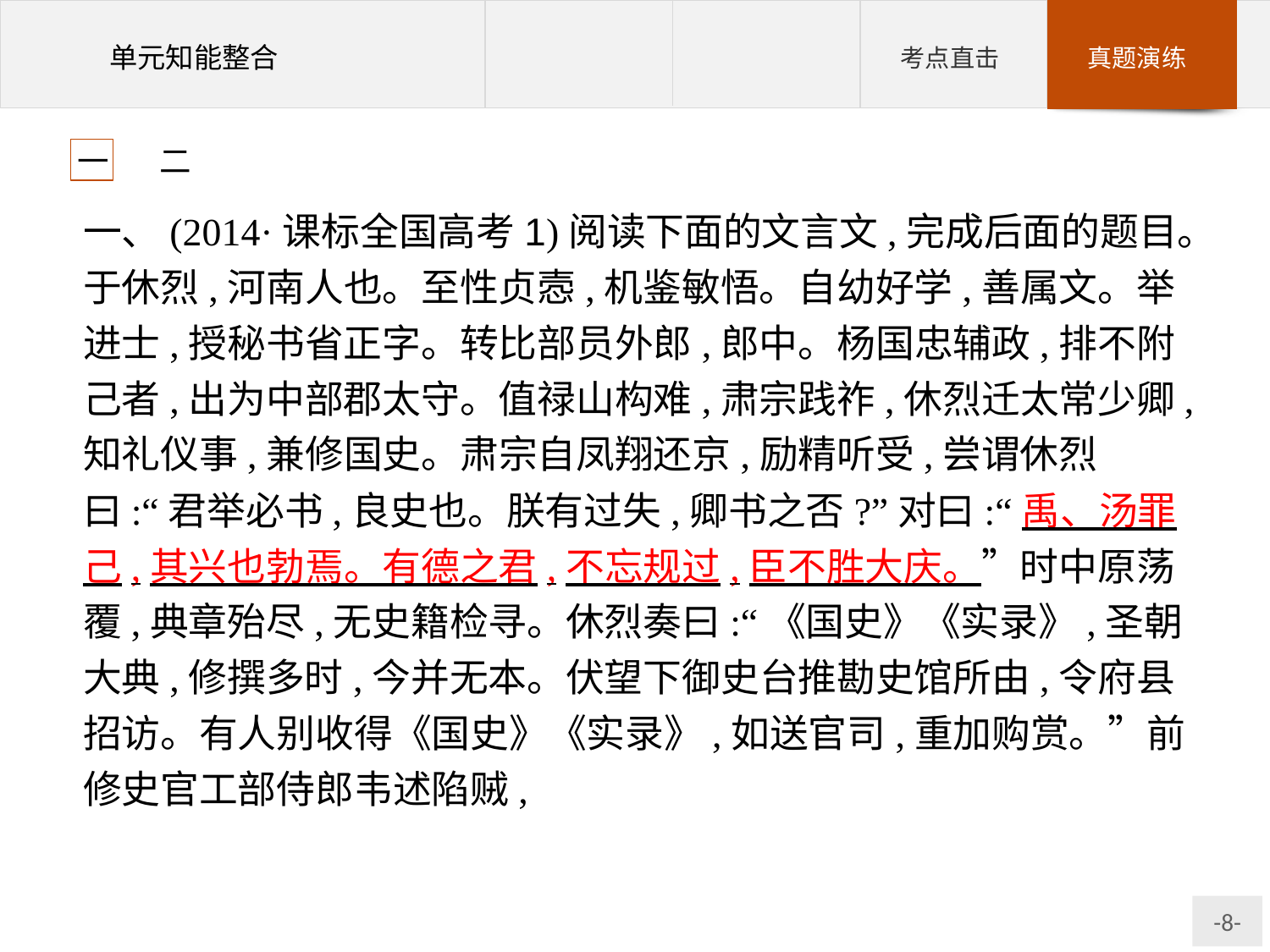

一       二

一、(2014·课标全国高考1)阅读下面的文言文,完成后面的题目。
于休烈,河南人也。至性贞悫,机鉴敏悟。自幼好学,善属文。举进士,授秘书省正字。转比部员外郎,郎中。杨国忠辅政,排不附己者,出为中部郡太守。值禄山构难,肃宗践祚,休烈迁太常少卿,知礼仪事,兼修国史。肃宗自凤翔还京,励精听受,尝谓休烈曰:“君举必书,良史也。朕有过失,卿书之否?”对曰:“禹、汤罪己,其兴也勃焉。有德之君,不忘规过,臣不胜大庆。”时中原荡覆,典章殆尽,无史籍检寻。休烈奏曰:“《国史》《实录》,圣朝大典,修撰多时,今并无本。伏望下御史台推勘史馆所由,令府县招访。有人别收得《国史》《实录》,如送官司,重加购赏。”前修史官工部侍郎韦述陷贼,